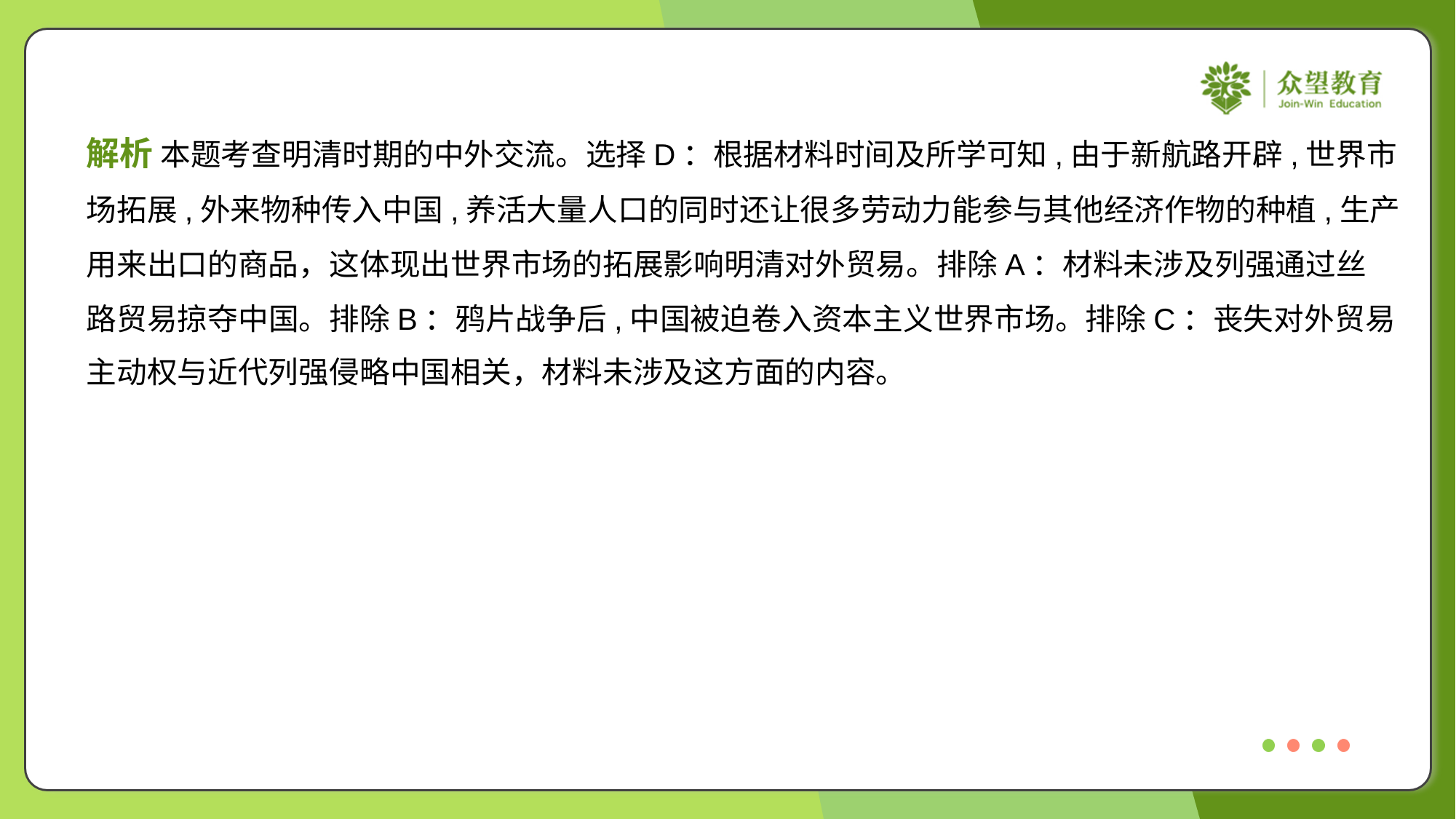

解析 本题考查明清时期的中外交流。选择D：根据材料时间及所学可知,由于新航路开辟,世界市
场拓展,外来物种传入中国,养活大量人口的同时还让很多劳动力能参与其他经济作物的种植,生产
用来出口的商品，这体现出世界市场的拓展影响明清对外贸易。排除A：材料未涉及列强通过丝
路贸易掠夺中国。排除B：鸦片战争后,中国被迫卷入资本主义世界市场。排除C：丧失对外贸易
主动权与近代列强侵略中国相关，材料未涉及这方面的内容。